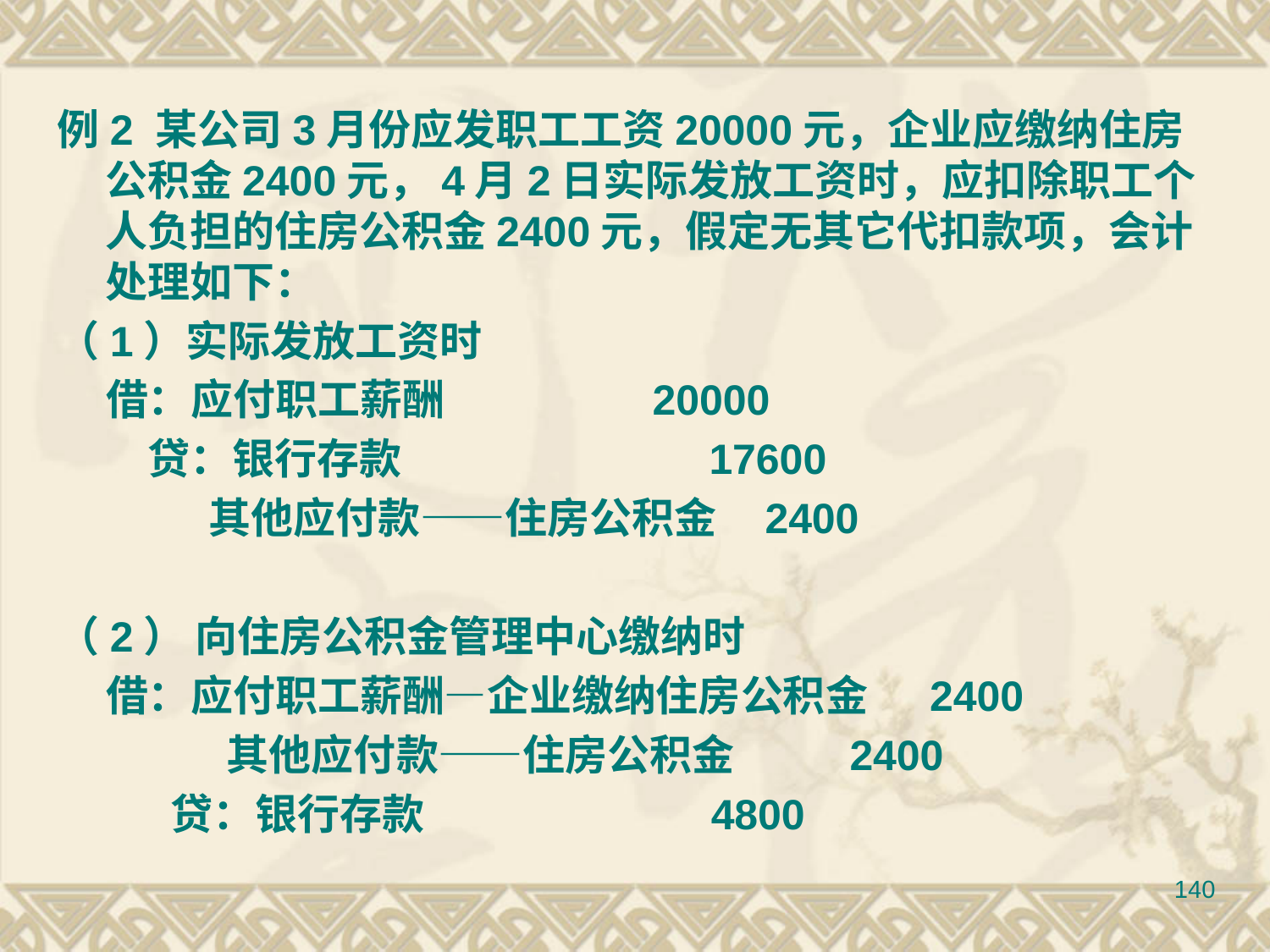

例2 某公司3月份应发职工工资20000元，企业应缴纳住房公积金2400元，4月2日实际发放工资时，应扣除职工个人负担的住房公积金2400元，假定无其它代扣款项，会计处理如下：
（1）实际发放工资时
    借：应付职工薪酬　　　   　20000
　     贷：银行存款　　　　       　  17600
　　       其他应付款——住房公积金    2400

（2） 向住房公积金管理中心缴纳时
    借：应付职工薪酬—企业缴纳住房公积金 　2400
　　　　其他应付款——住房公积金           2400
　　   贷：银行存款                             4800

140